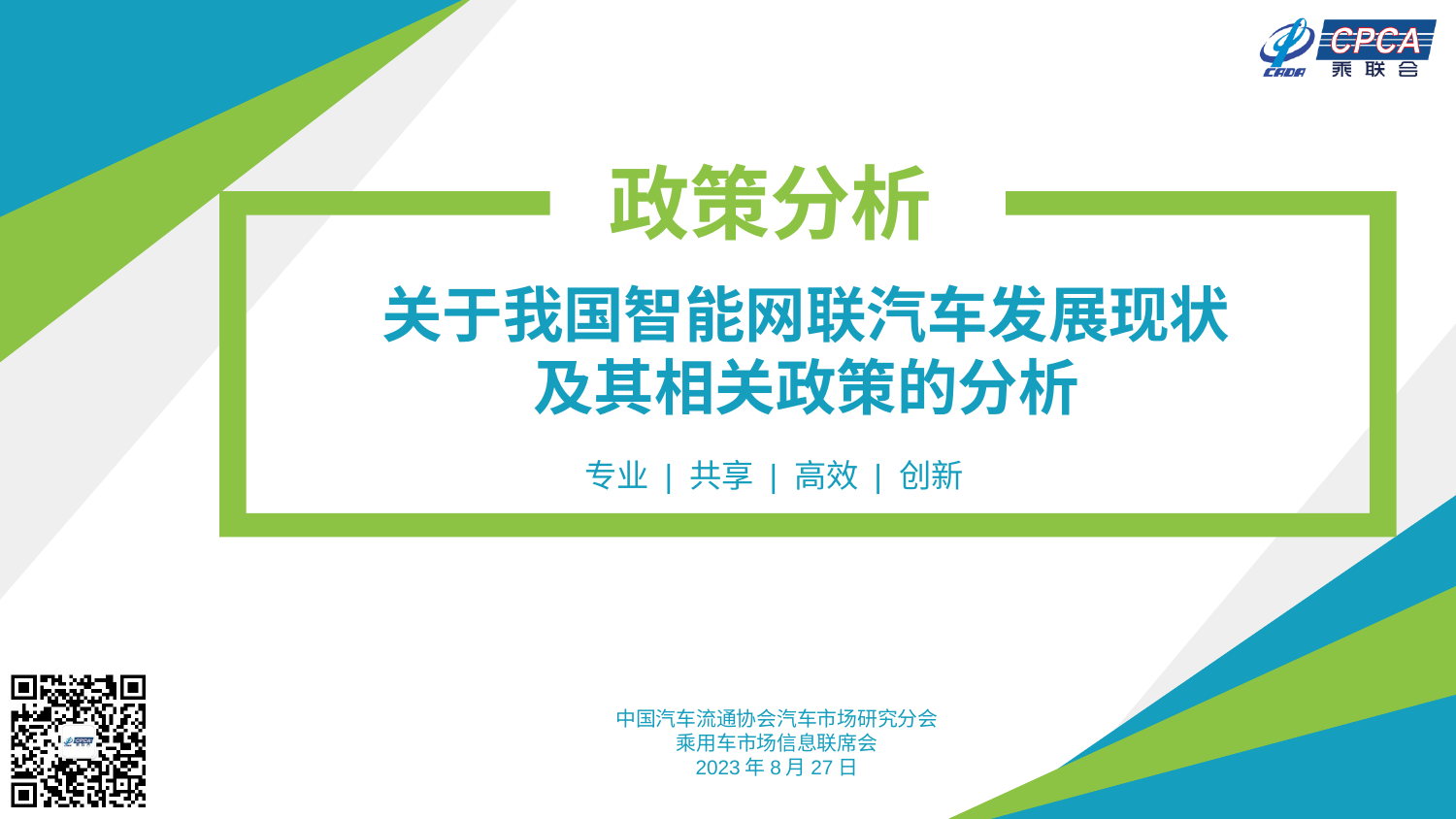

关于我国智能网联汽车发展现状
及其相关政策的分析
中国汽车流通协会汽车市场研究分会
乘用车市场信息联席会
2023年8月27日